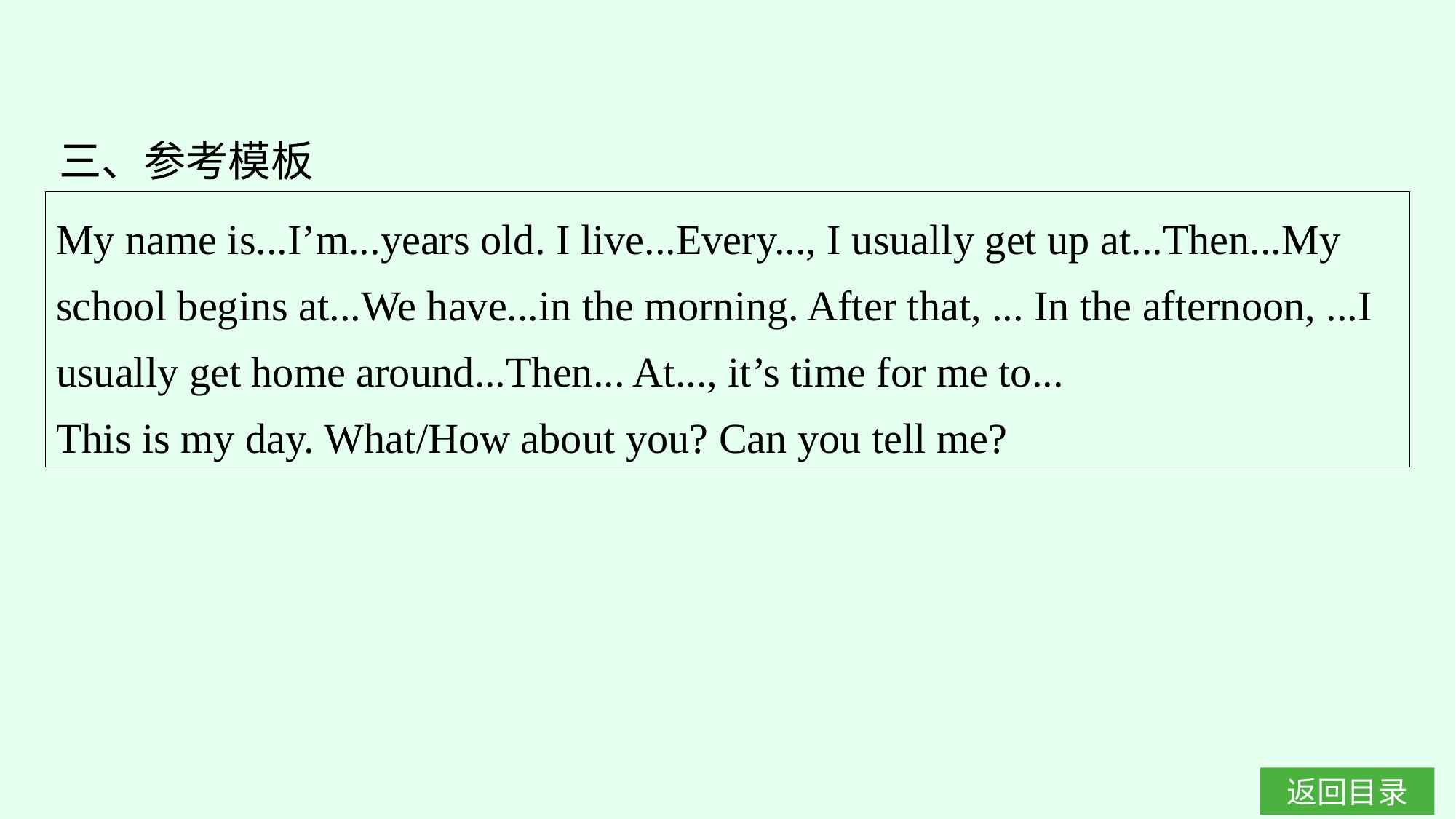

三、参考模板
My name is...I’m...years old. I live...Every..., I usually get up at...Then...My school begins at...We have...in the morning. After that, ... In the afternoon, ...I usually get home around...Then... At..., it’s time for me to...
This is my day. What/How about you? Can you tell me?